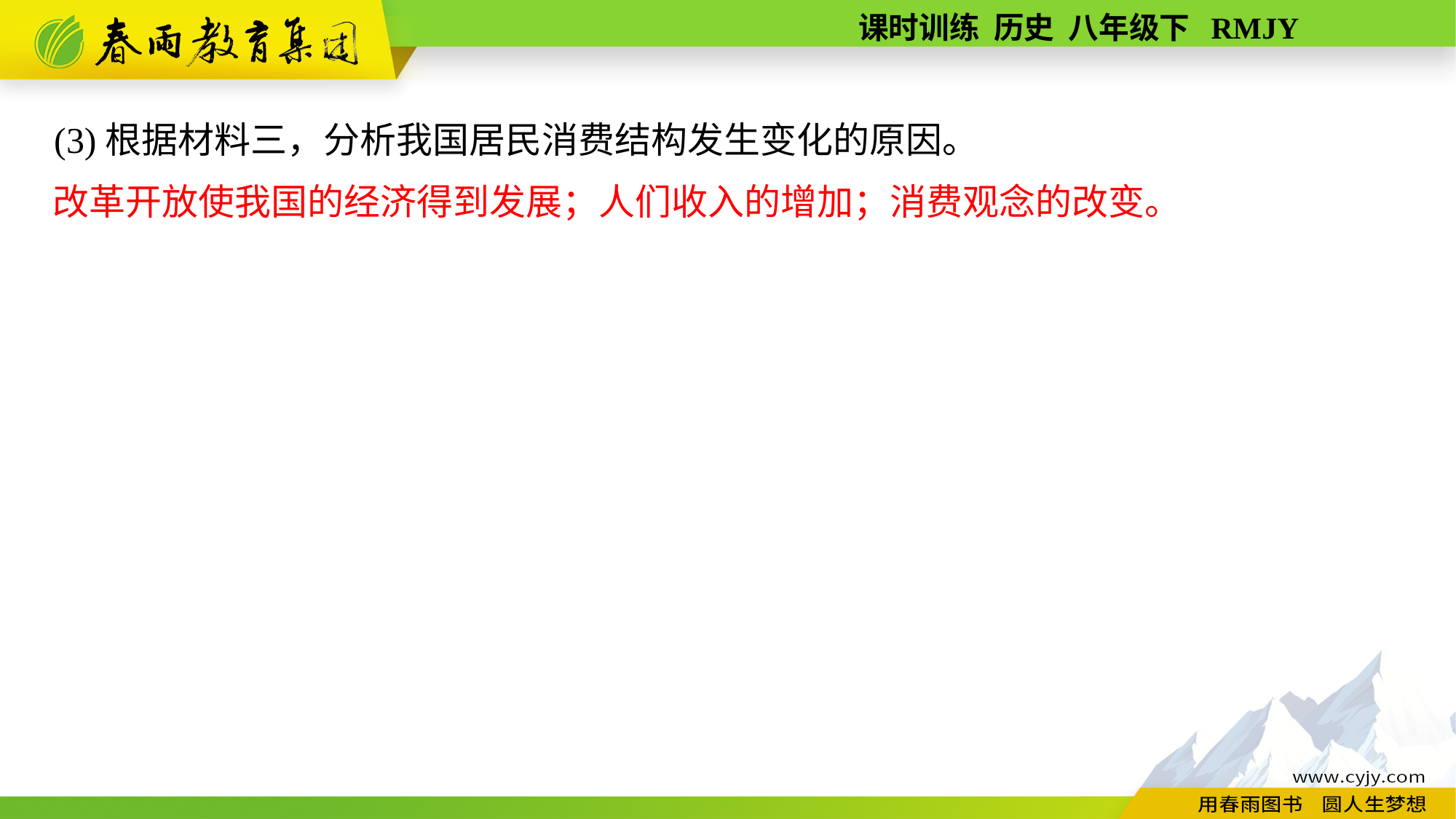

(3)根据材料三，分析我国居民消费结构发生变化的原因。
改革开放使我国的经济得到发展；人们收入的增加；消费观念的改变。